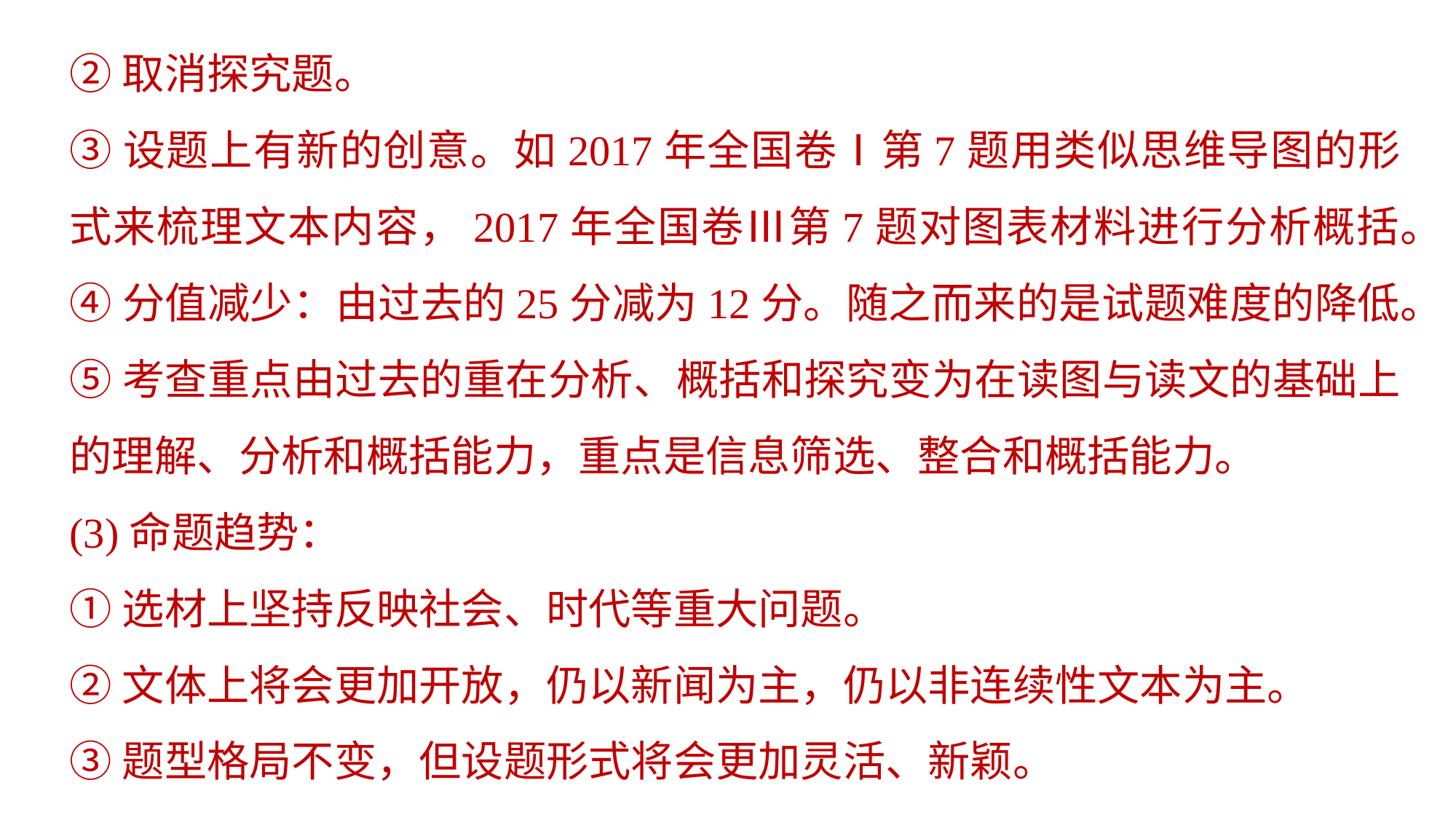

②取消探究题。
③设题上有新的创意。如2017年全国卷Ⅰ第7题用类似思维导图的形式来梳理文本内容，2017年全国卷Ⅲ第7题对图表材料进行分析概括。
④分值减少：由过去的25分减为12分。随之而来的是试题难度的降低。
⑤考查重点由过去的重在分析、概括和探究变为在读图与读文的基础上的理解、分析和概括能力，重点是信息筛选、整合和概括能力。
(3)命题趋势：
①选材上坚持反映社会、时代等重大问题。
②文体上将会更加开放，仍以新闻为主，仍以非连续性文本为主。
③题型格局不变，但设题形式将会更加灵活、新颖。